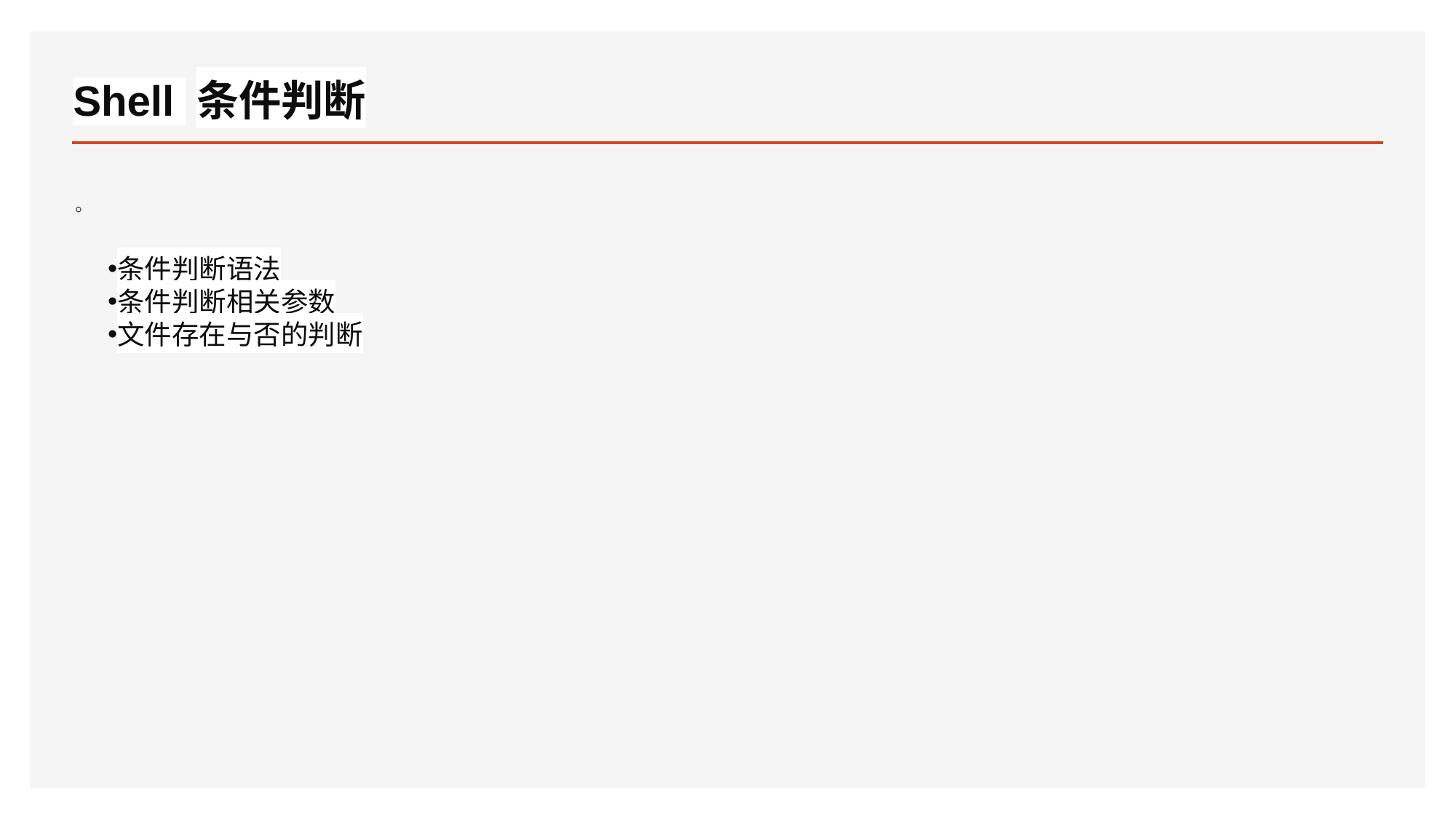

# Shell 条件判断
。
条件判断语法
条件判断相关参数
文件存在与否的判断